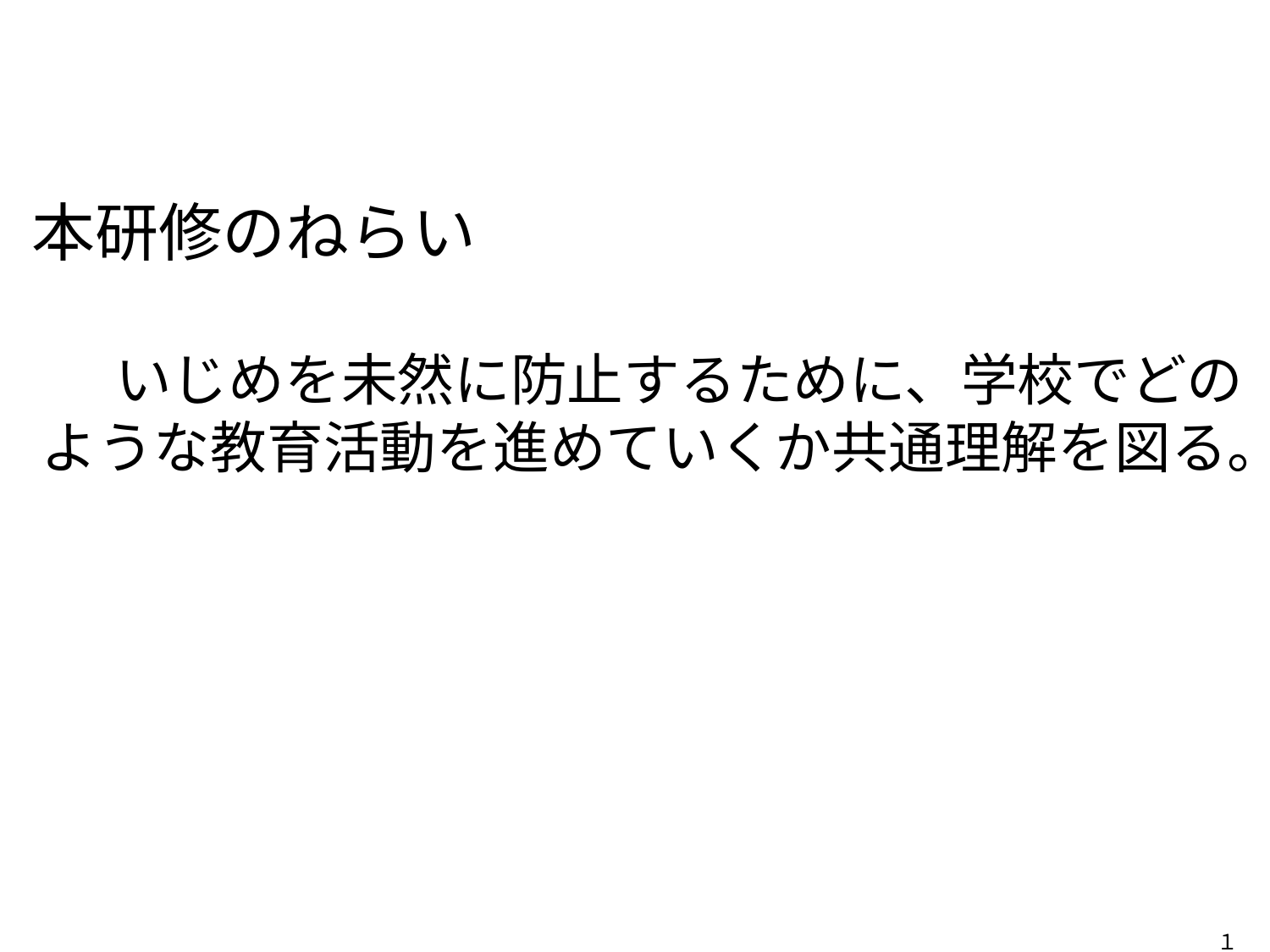

本研修のねらい

　　いじめを未然に防止するために、学校でどの
  ような教育活動を進めていくか共通理解を図る。
　１